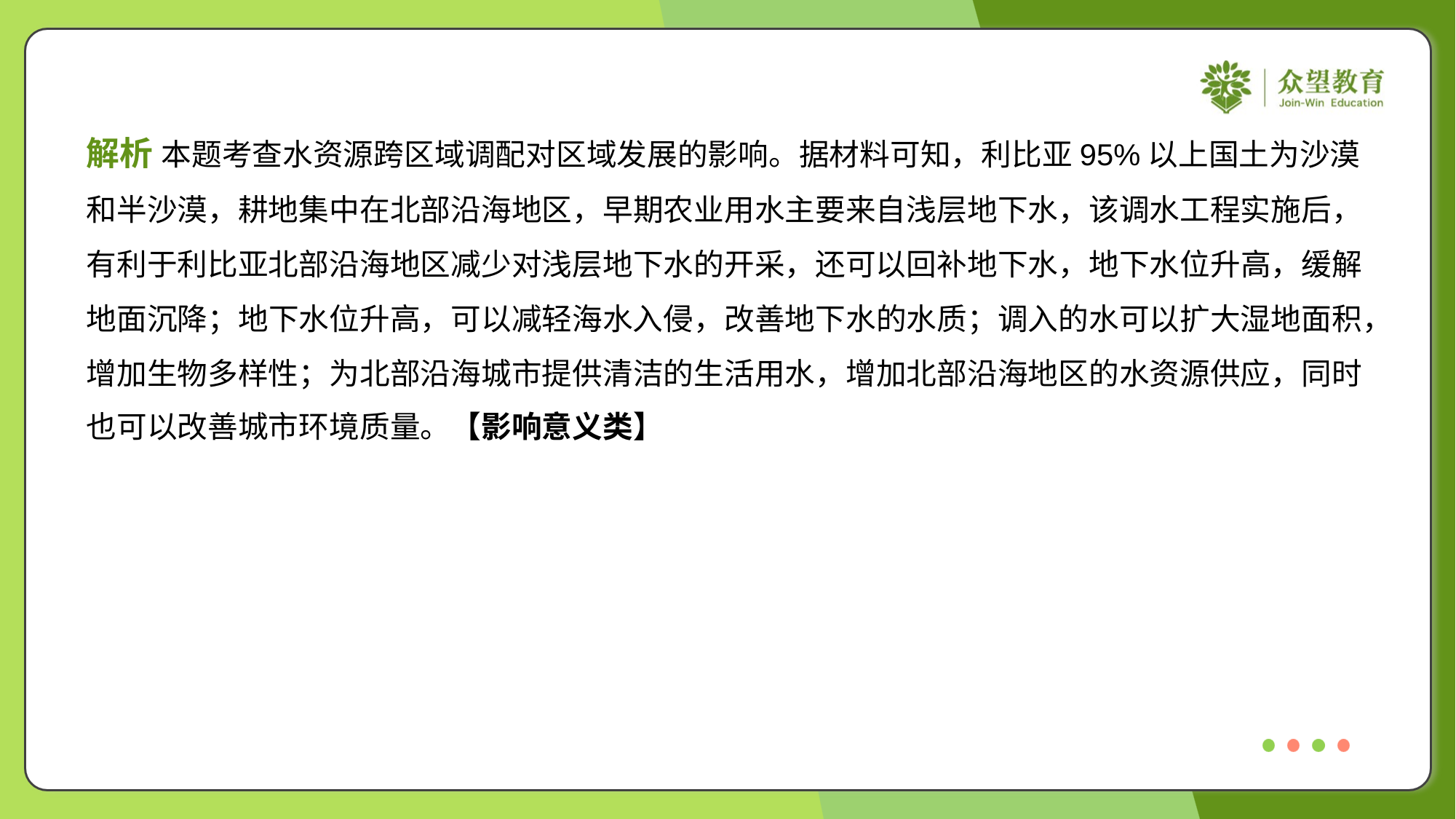

解析 本题考查水资源跨区域调配对区域发展的影响。据材料可知，利比亚95%以上国土为沙漠
和半沙漠，耕地集中在北部沿海地区，早期农业用水主要来自浅层地下水，该调水工程实施后，
有利于利比亚北部沿海地区减少对浅层地下水的开采，还可以回补地下水，地下水位升高，缓解
地面沉降；地下水位升高，可以减轻海水入侵，改善地下水的水质；调入的水可以扩大湿地面积，
增加生物多样性；为北部沿海城市提供清洁的生活用水，增加北部沿海地区的水资源供应，同时
也可以改善城市环境质量。【影响意义类】